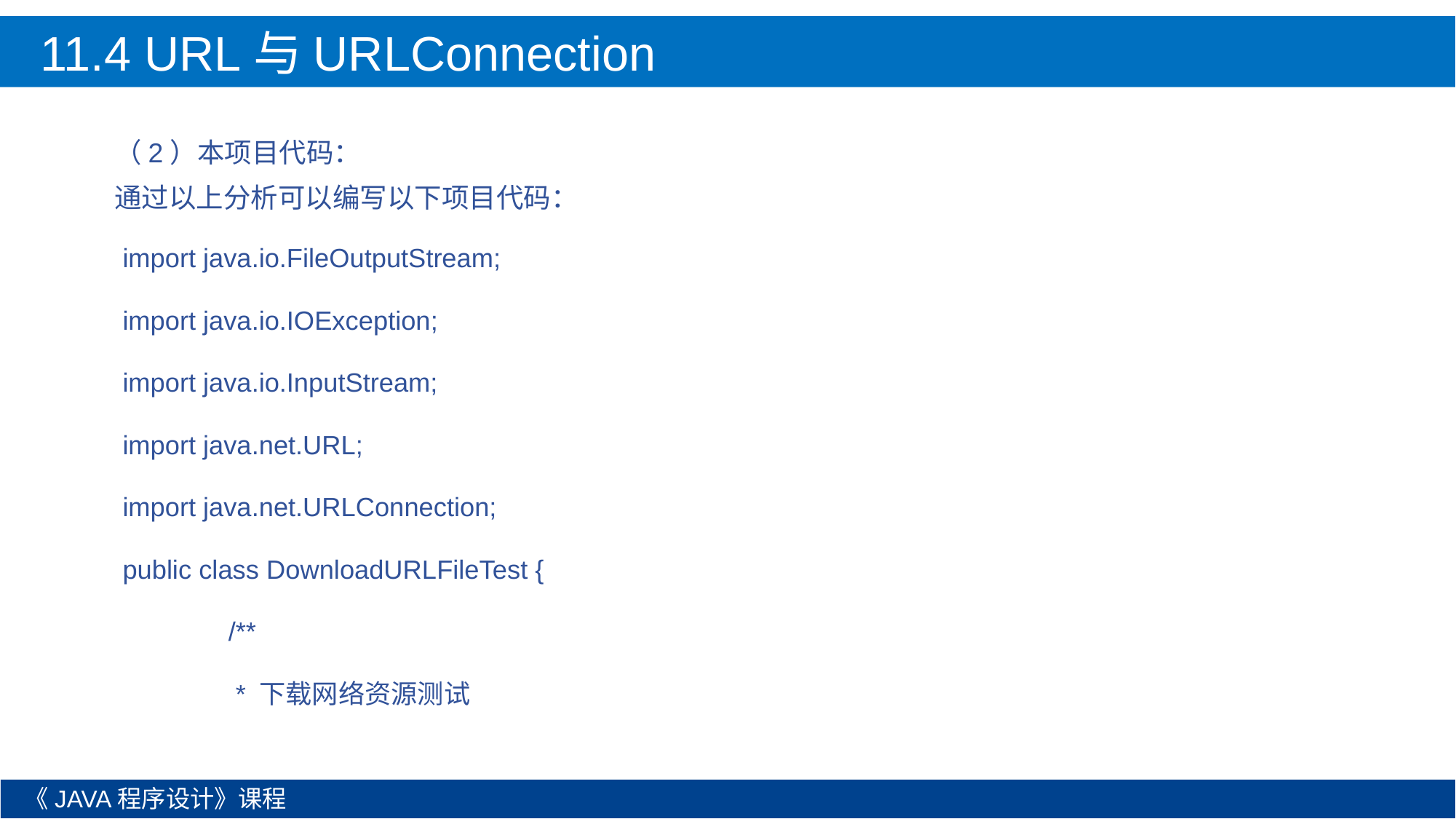

11.4 URL与URLConnection
（2）本项目代码：
通过以上分析可以编写以下项目代码：
import java.io.FileOutputStream;
import java.io.IOException;
import java.io.InputStream;
import java.net.URL;
import java.net.URLConnection;
public class DownloadURLFileTest {
	/**
	 * 下载网络资源测试

《JAVA程序设计》课程